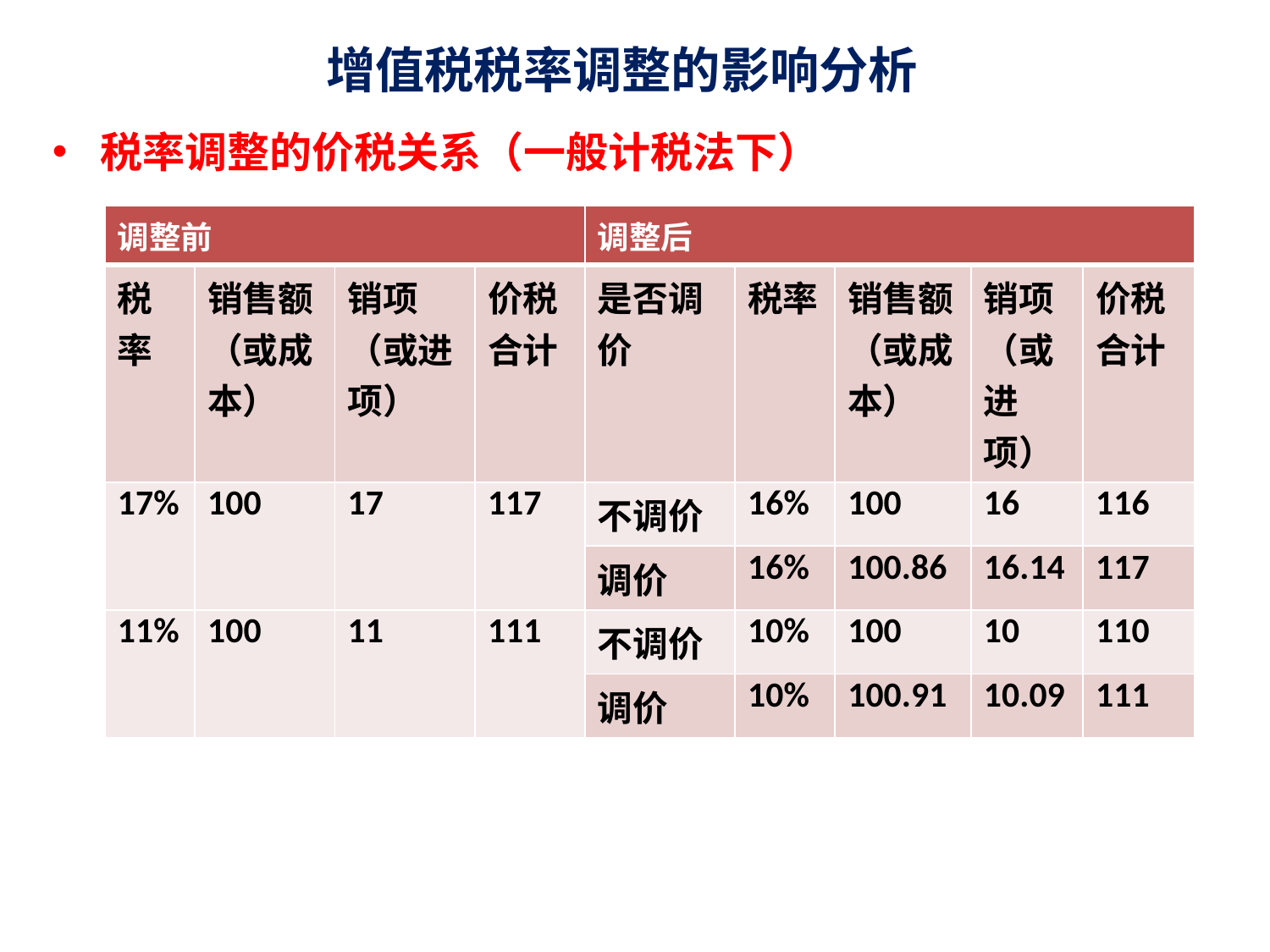

# 增值税税率调整的影响分析
税率调整的价税关系（一般计税法下）

| 调整前 |  |  |  | 调整后 |  |  |  |  |
| --- | --- | --- | --- | --- | --- | --- | --- | --- |
| 税率 | 销售额（或成本） | 销项（或进项） | 价税合计 | 是否调价 | 税率 | 销售额（或成本） | 销项（或进项） | 价税合计 |
| 17% | 100 | 17 | 117 | 不调价 | 16% | 100 | 16 | 116 |
|  |  |  |  | 调价 | 16% | 100.86 | 16.14 | 117 |
| 11% | 100 | 11 | 111 | 不调价 | 10% | 100 | 10 | 110 |
|  |  |  |  | 调价 | 10% | 100.91 | 10.09 | 111 |